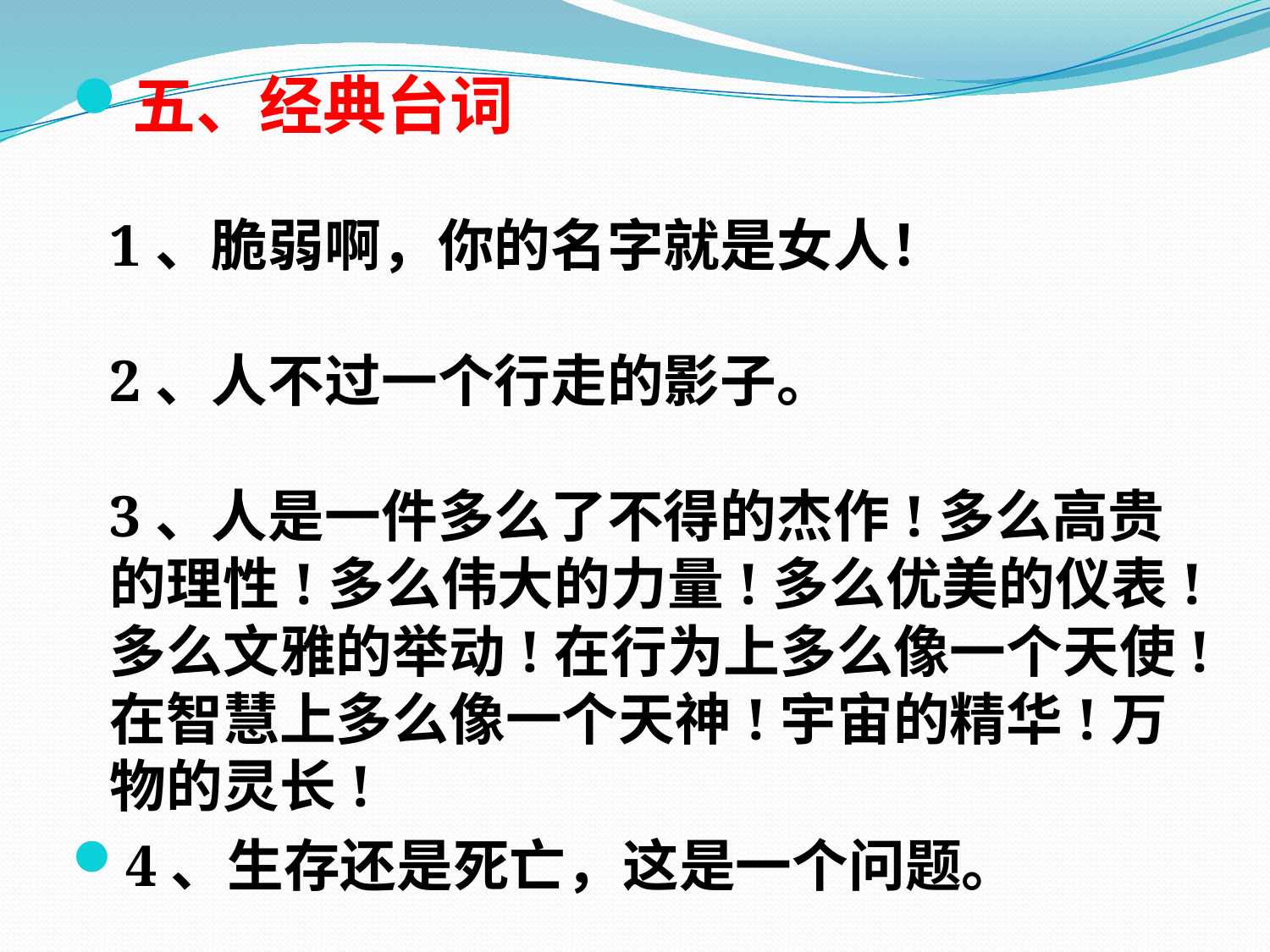

五、经典台词
1、脆弱啊，你的名字就是女人！
2、人不过一个行走的影子。
3、人是一件多么了不得的杰作!多么高贵的理性!多么伟大的力量!多么优美的仪表!多么文雅的举动!在行为上多么像一个天使!在智慧上多么像一个天神!宇宙的精华!万物的灵长!
4、生存还是死亡，这是一个问题。